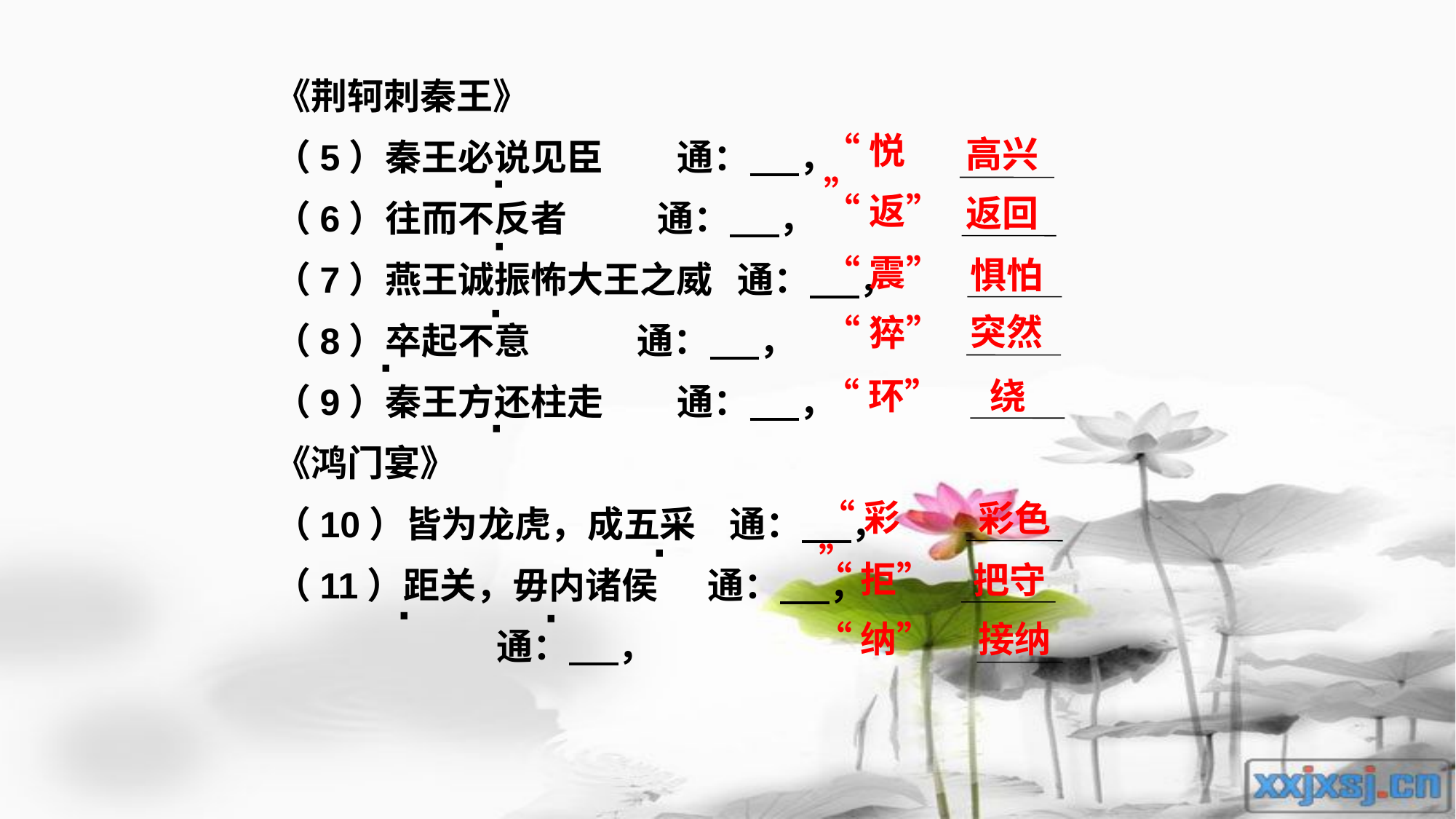

《荆轲刺秦王》
（5）秦王必说见臣         通：      ，
（6）往而不反者           通：      ，
（7）燕王诚振怖大王之威   通：      ，
（8）卒起不意             通：      ，
（9）秦王方还柱走         通：      ，
《鸿门宴》
（10）皆为龙虎，成五采    通：      ，
（11）距关，毋内诸侯      通：      ，
                          通：      ，
“悦”
高兴
·

“返”
返回
·

“震”
惧怕
·

突然
“猝”
·

“环”
绕
·

“彩”
彩色
·

“拒”
把守
·
·

接纳
“纳”